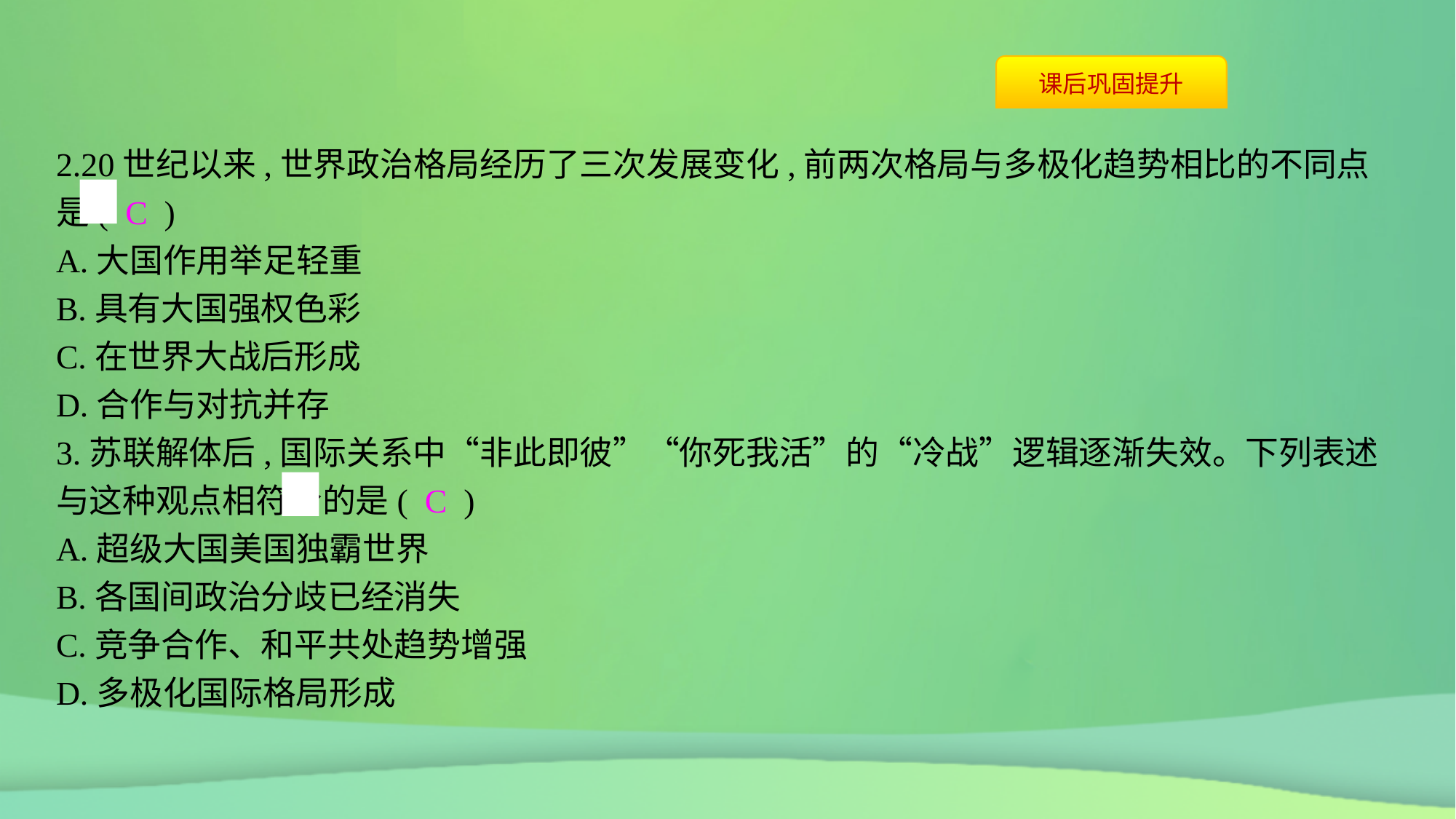

2.20世纪以来,世界政治格局经历了三次发展变化,前两次格局与多极化趋势相比的不同点是(  C  )
A.大国作用举足轻重
B.具有大国强权色彩
C.在世界大战后形成
D.合作与对抗并存
3.苏联解体后,国际关系中“非此即彼”“你死我活”的“冷战”逻辑逐渐失效。下列表述与这种观点相符合的是(  C  )
A.超级大国美国独霸世界
B.各国间政治分歧已经消失
C.竞争合作、和平共处趋势增强
D.多极化国际格局形成